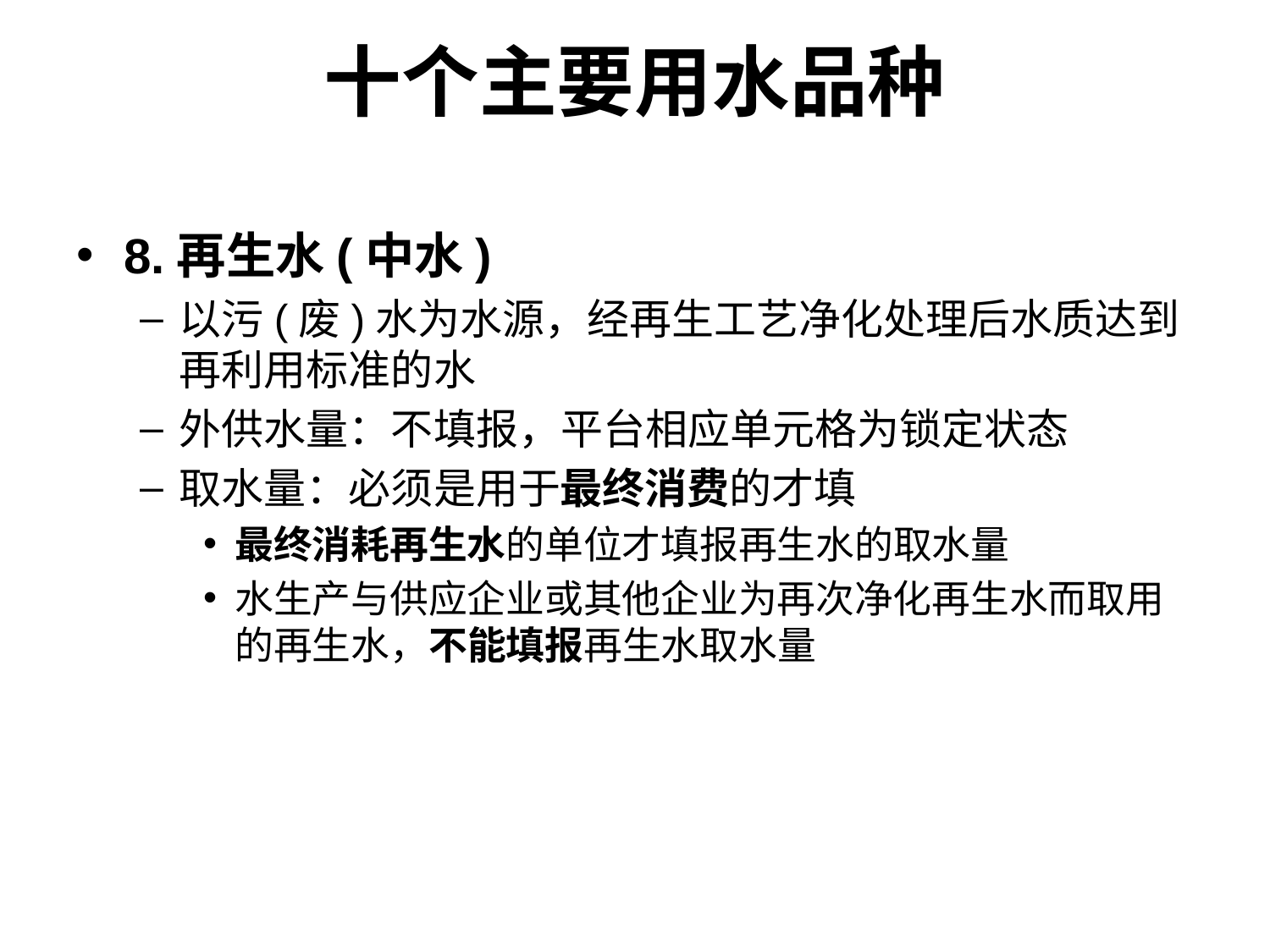

# 十个主要用水品种
8.再生水(中水)
以污(废)水为水源，经再生工艺净化处理后水质达到再利用标准的水
外供水量：不填报，平台相应单元格为锁定状态
取水量：必须是用于最终消费的才填
最终消耗再生水的单位才填报再生水的取水量
水生产与供应企业或其他企业为再次净化再生水而取用的再生水，不能填报再生水取水量